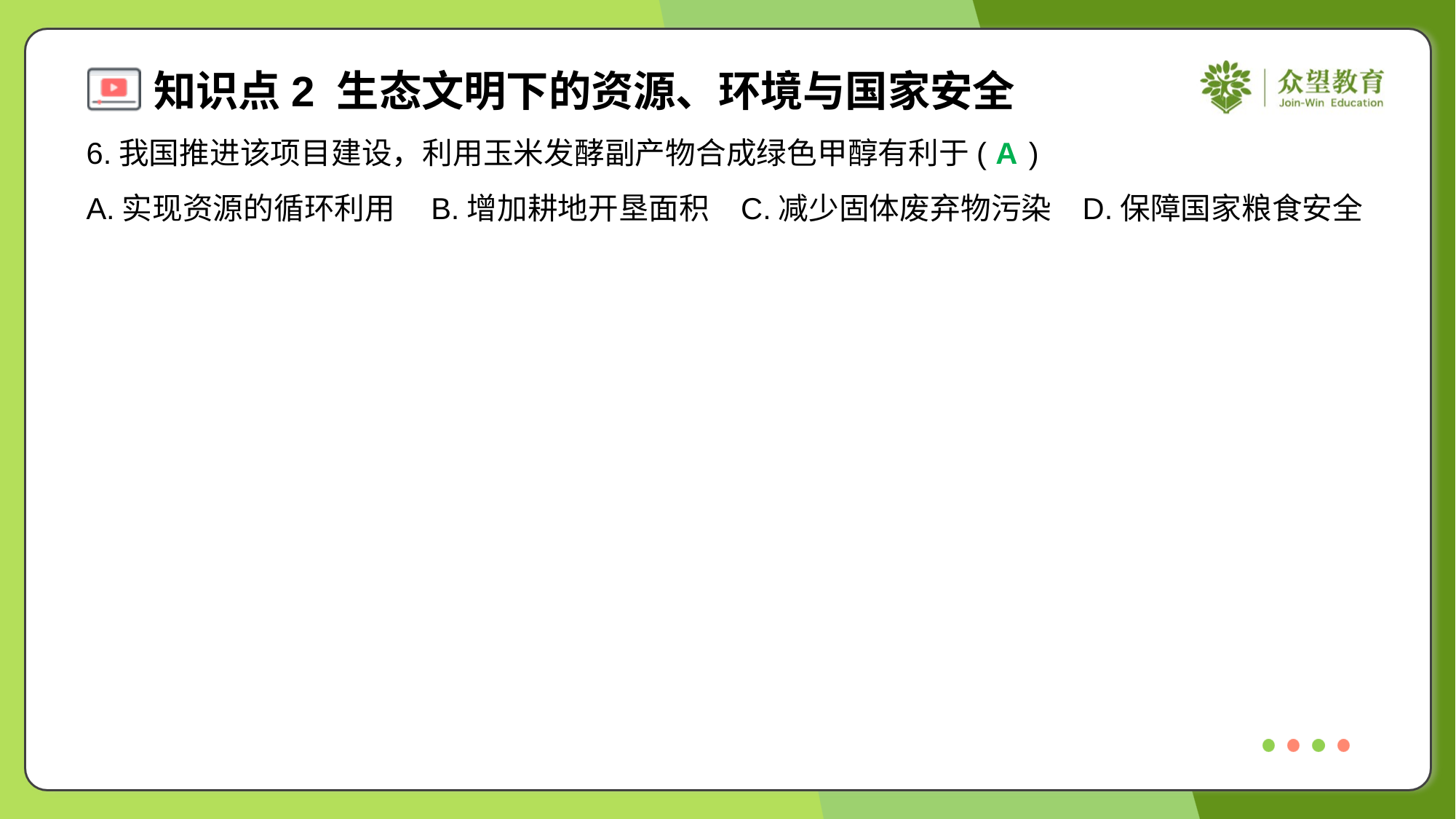

6.我国推进该项目建设，利用玉米发酵副产物合成绿色甲醇有利于(     )
A
A.实现资源的循环利用	B.增加耕地开垦面积	C.减少固体废弃物污染	D.保障国家粮食安全